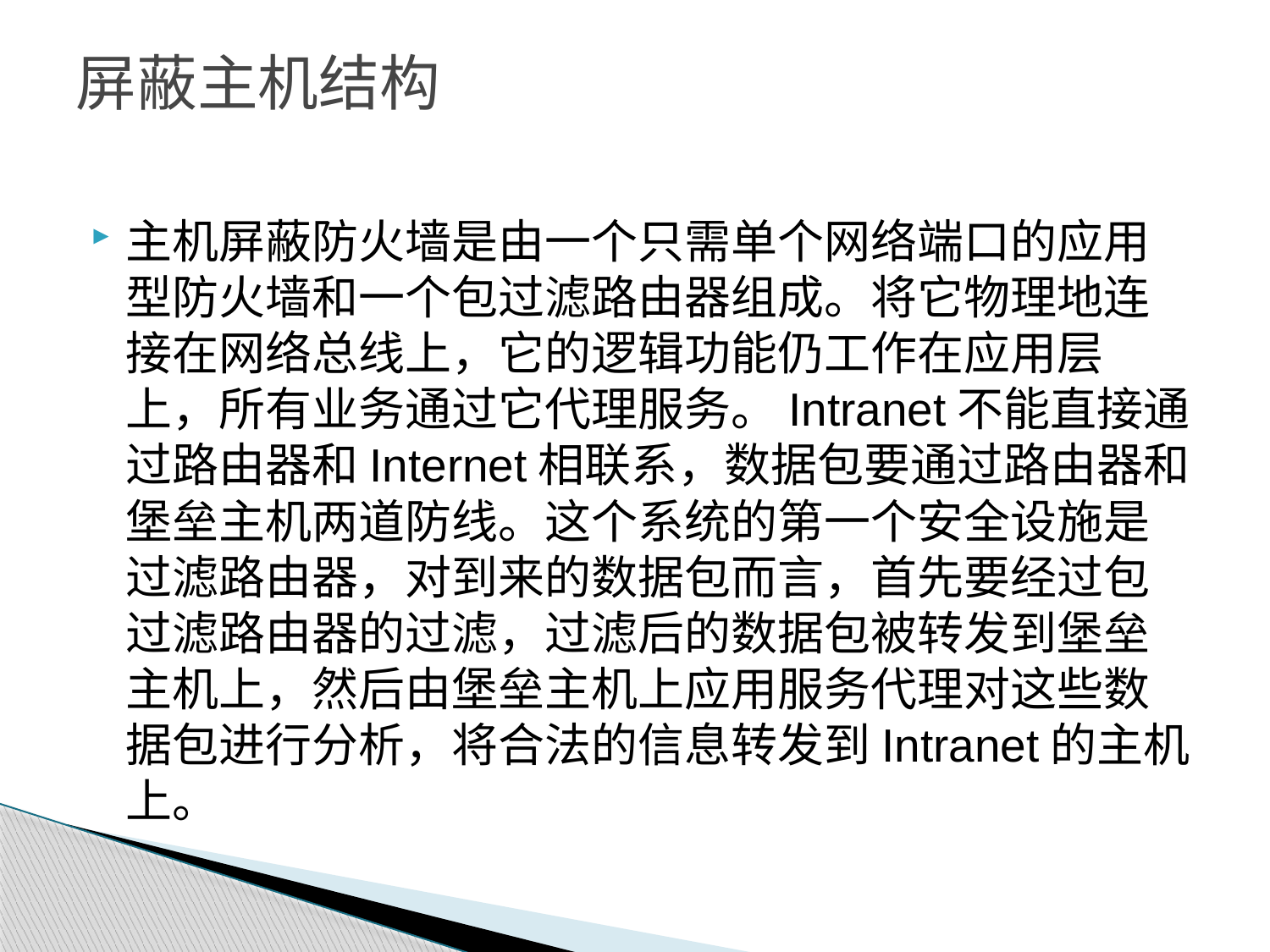

# 屏蔽主机结构
主机屏蔽防火墙是由一个只需单个网络端口的应用型防火墙和一个包过滤路由器组成。将它物理地连接在网络总线上，它的逻辑功能仍工作在应用层上，所有业务通过它代理服务。Intranet不能直接通过路由器和Internet相联系，数据包要通过路由器和堡垒主机两道防线。这个系统的第一个安全设施是过滤路由器，对到来的数据包而言，首先要经过包过滤路由器的过滤，过滤后的数据包被转发到堡垒主机上，然后由堡垒主机上应用服务代理对这些数据包进行分析，将合法的信息转发到Intranet的主机上。